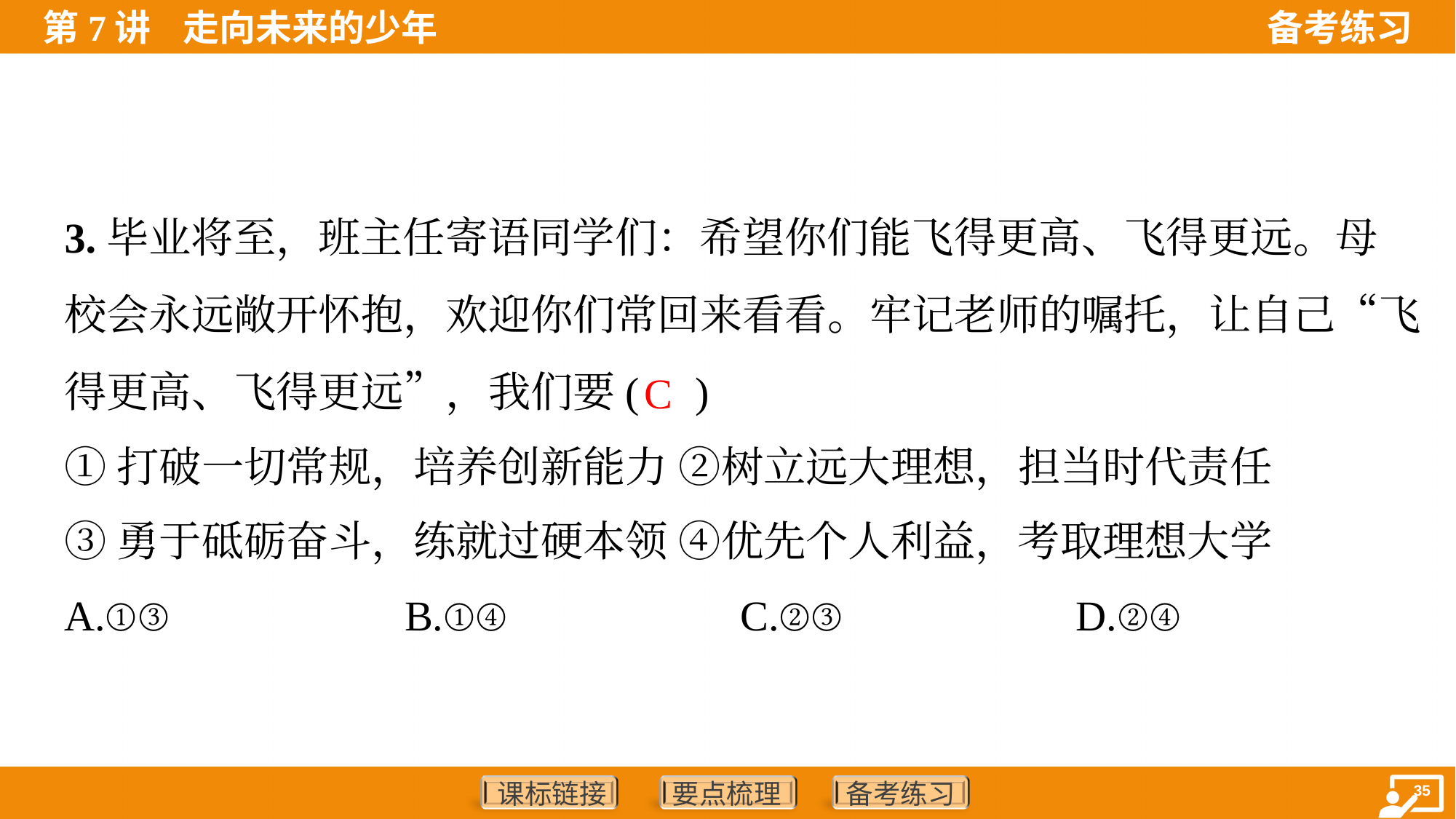

3.毕业将至，班主任寄语同学们：希望你们能飞得更高、飞得更远。母
校会永远敞开怀抱，欢迎你们常回来看看。牢记老师的嘱托，让自己“飞
得更高、飞得更远”，我们要(     )
C
①打破一切常规，培养创新能力 ②树立远大理想，担当时代责任
③勇于砥砺奋斗，练就过硬本领 ④优先个人利益，考取理想大学
A.①③	B.①④	C.②③	D.②④